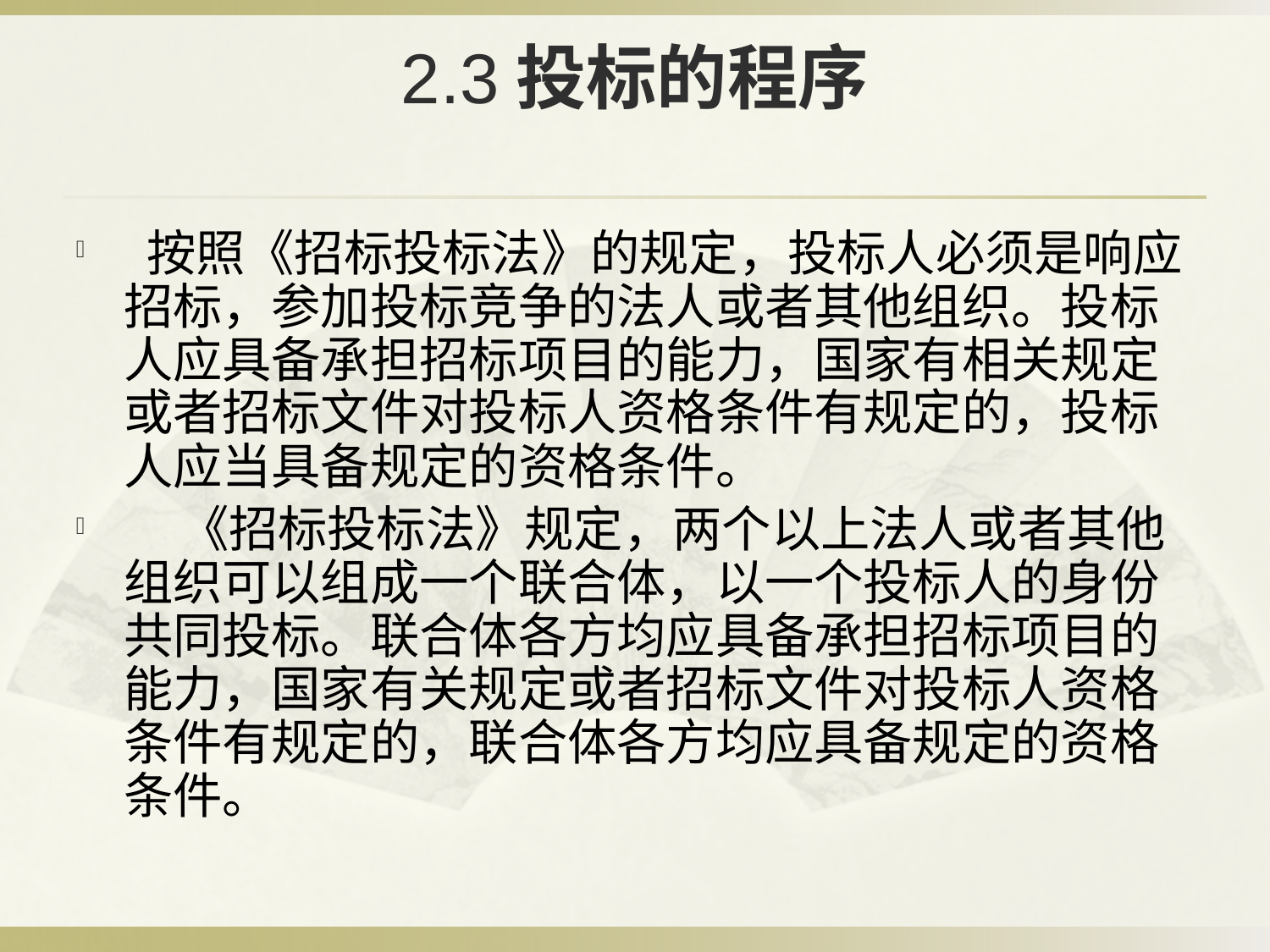

# 2.3投标的程序
 按照《招标投标法》的规定，投标人必须是响应招标，参加投标竞争的法人或者其他组织。投标人应具备承担招标项目的能力，国家有相关规定或者招标文件对投标人资格条件有规定的，投标人应当具备规定的资格条件。
    《招标投标法》规定，两个以上法人或者其他组织可以组成一个联合体，以一个投标人的身份共同投标。联合体各方均应具备承担招标项目的能力，国家有关规定或者招标文件对投标人资格条件有规定的，联合体各方均应具备规定的资格条件。